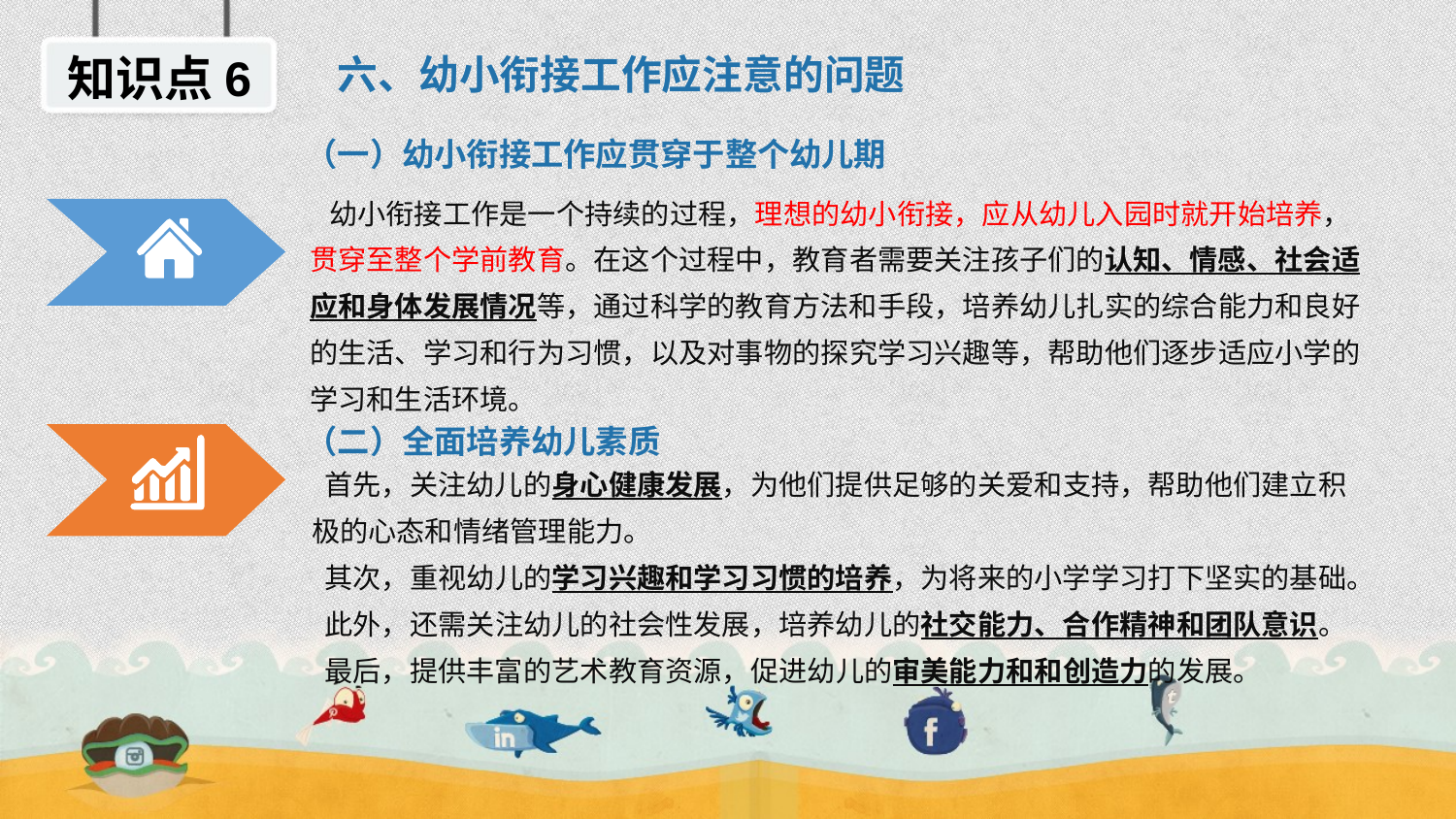

知识点6
六、幼小衔接工作应注意的问题
（一）幼小衔接工作应贯穿于整个幼儿期
  幼小衔接工作是一个持续的过程，理想的幼小衔接，应从幼儿入园时就开始培养，贯穿至整个学前教育。在这个过程中，教育者需要关注孩子们的认知、情感、社会适应和身体发展情况等，通过科学的教育方法和手段，培养幼儿扎实的综合能力和良好的生活、学习和行为习惯，以及对事物的探究学习兴趣等，帮助他们逐步适应小学的学习和生活环境。

（二）全面培养幼儿素质

 首先，关注幼儿的身心健康发展，为他们提供足够的关爱和支持，帮助他们建立积极的心态和情绪管理能力。
 其次，重视幼儿的学习兴趣和学习习惯的培养，为将来的小学学习打下坚实的基础。
 此外，还需关注幼儿的社会性发展，培养幼儿的社交能力、合作精神和团队意识。
 最后，提供丰富的艺术教育资源，促进幼儿的审美能力和和创造力的发展。